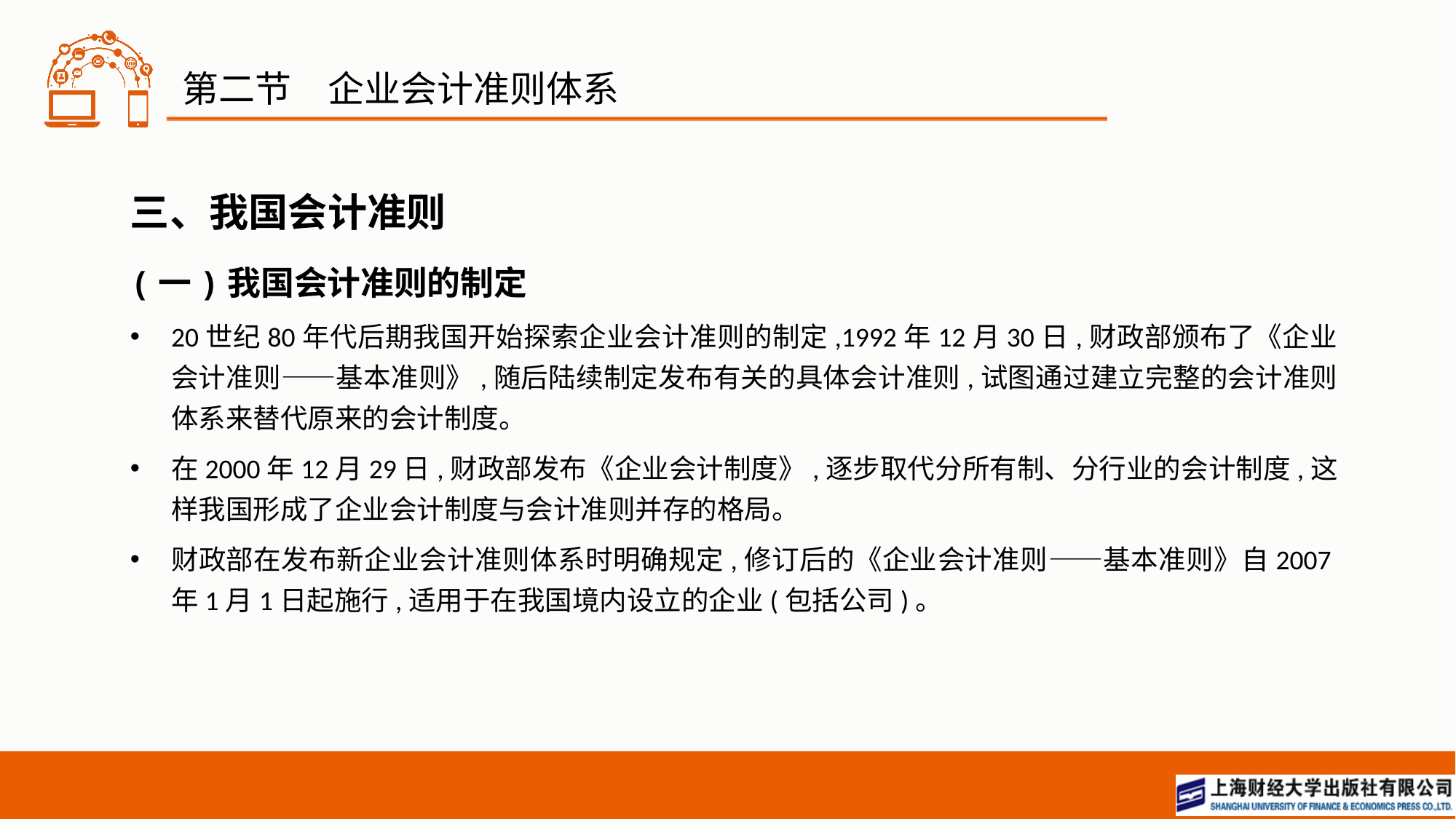

# 第二节　企业会计准则体系
三、我国会计准则
(一)我国会计准则的制定
20世纪80年代后期我国开始探索企业会计准则的制定,1992年12月30日,财政部颁布了《企业会计准则——基本准则》,随后陆续制定发布有关的具体会计准则,试图通过建立完整的会计准则体系来替代原来的会计制度。
在2000年12月29日,财政部发布《企业会计制度》,逐步取代分所有制、分行业的会计制度,这样我国形成了企业会计制度与会计准则并存的格局。
财政部在发布新企业会计准则体系时明确规定,修订后的《企业会计准则——基本准则》自2007年1月1日起施行,适用于在我国境内设立的企业(包括公司)。